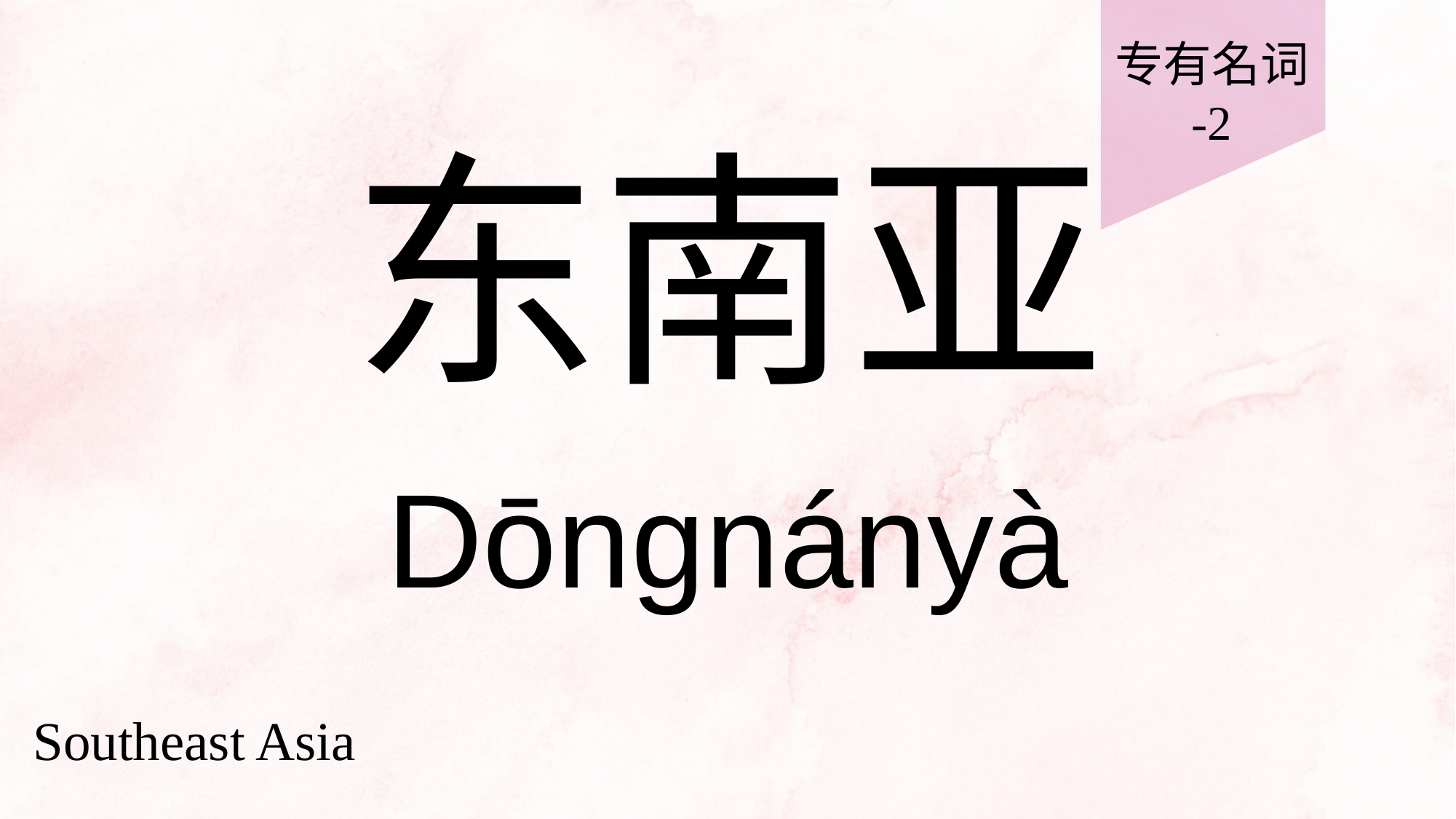

专有名词
-2
# 东南亚
Dōngnányà
Southeast Asia